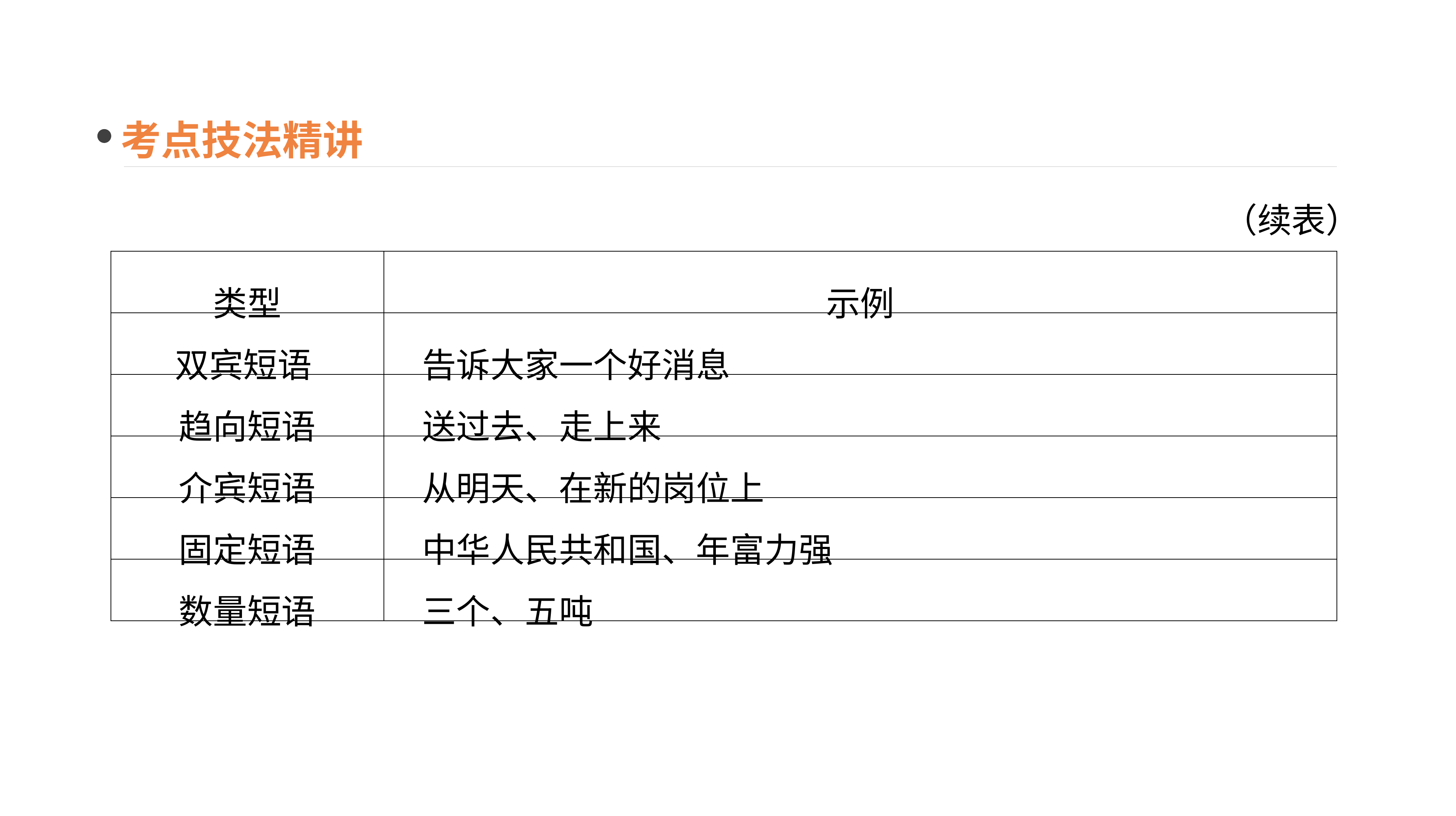

考点技法精讲

（续表）
| 类型 | 示例 |
| --- | --- |
| 双宾短语 | 告诉大家一个好消息 |
| 趋向短语 | 送过去、走上来 |
| 介宾短语 | 从明天、在新的岗位上 |
| 固定短语 | 中华人民共和国、年富力强 |
| 数量短语 | 三个、五吨 |